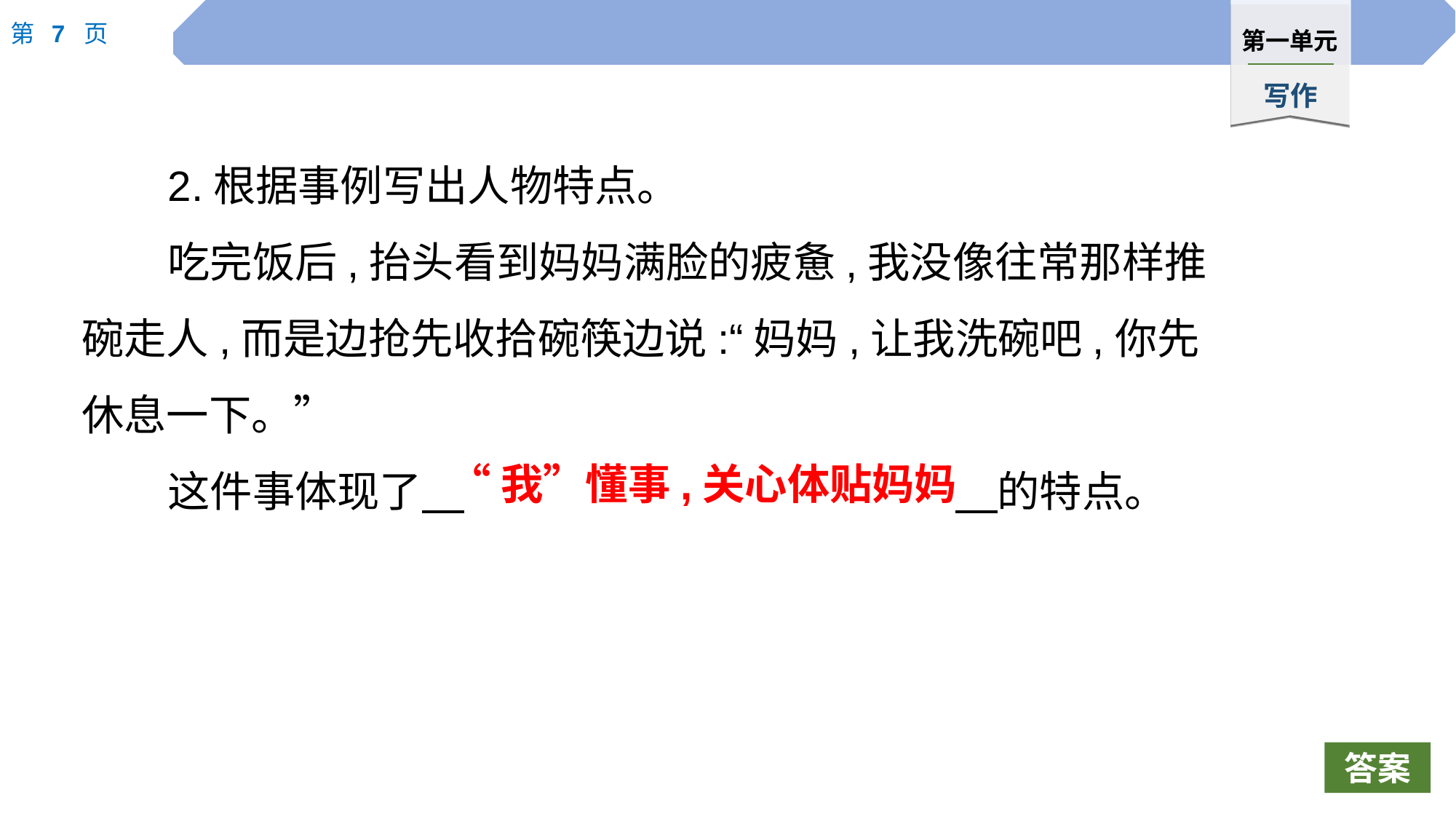

2.根据事例写出人物特点。
吃完饭后,抬头看到妈妈满脸的疲惫,我没像往常那样推碗走人,而是边抢先收拾碗筷边说:“妈妈,让我洗碗吧,你先休息一下。”
这件事体现了　					　的特点。
“我”懂事,关心体贴妈妈
答案